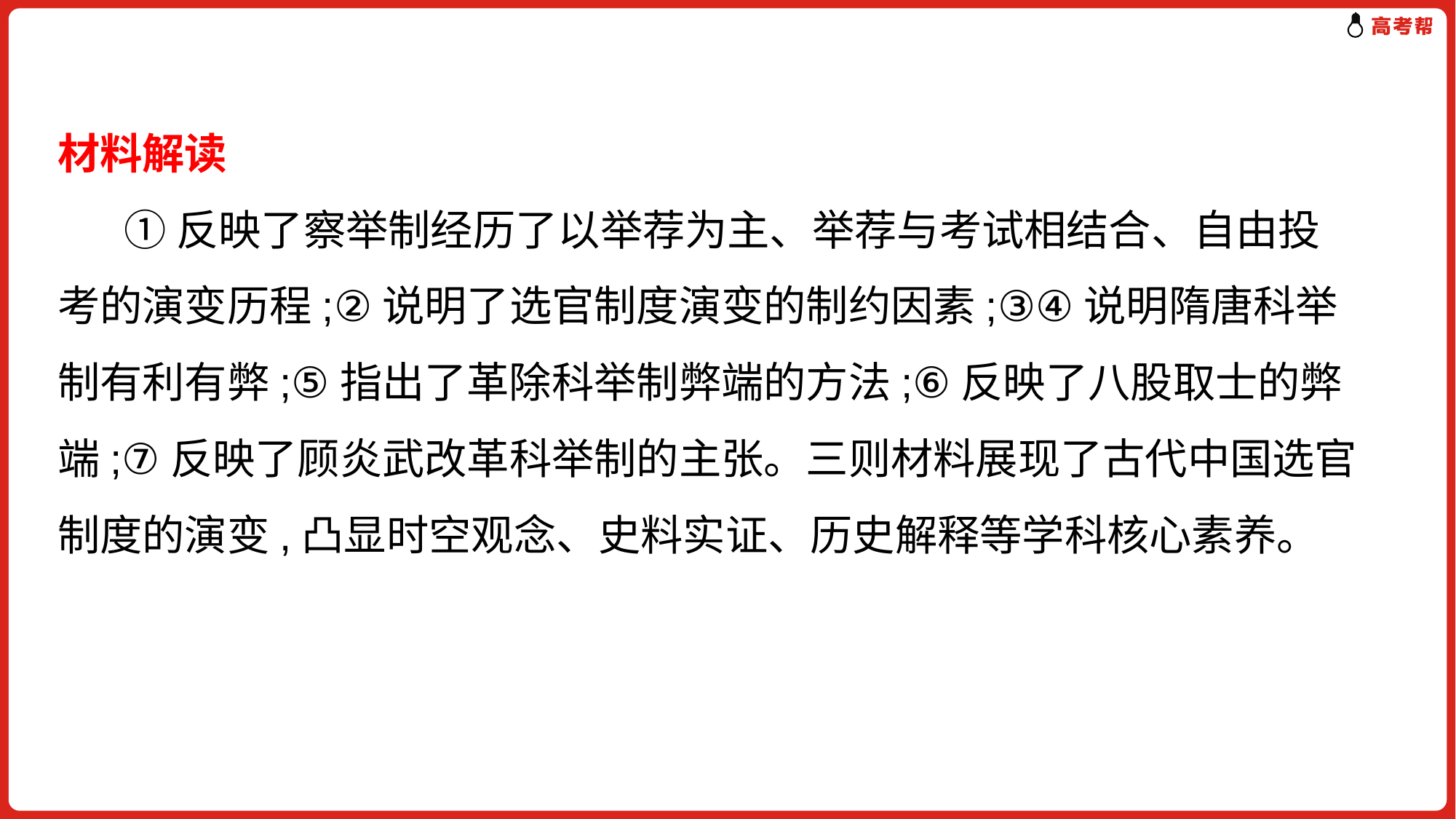

材料解读
       ①反映了察举制经历了以举荐为主、举荐与考试相结合、自由投考的演变历程;②说明了选官制度演变的制约因素;③④说明隋唐科举制有利有弊;⑤指出了革除科举制弊端的方法;⑥反映了八股取士的弊端;⑦反映了顾炎武改革科举制的主张。三则材料展现了古代中国选官制度的演变,凸显时空观念、史料实证、历史解释等学科核心素养。